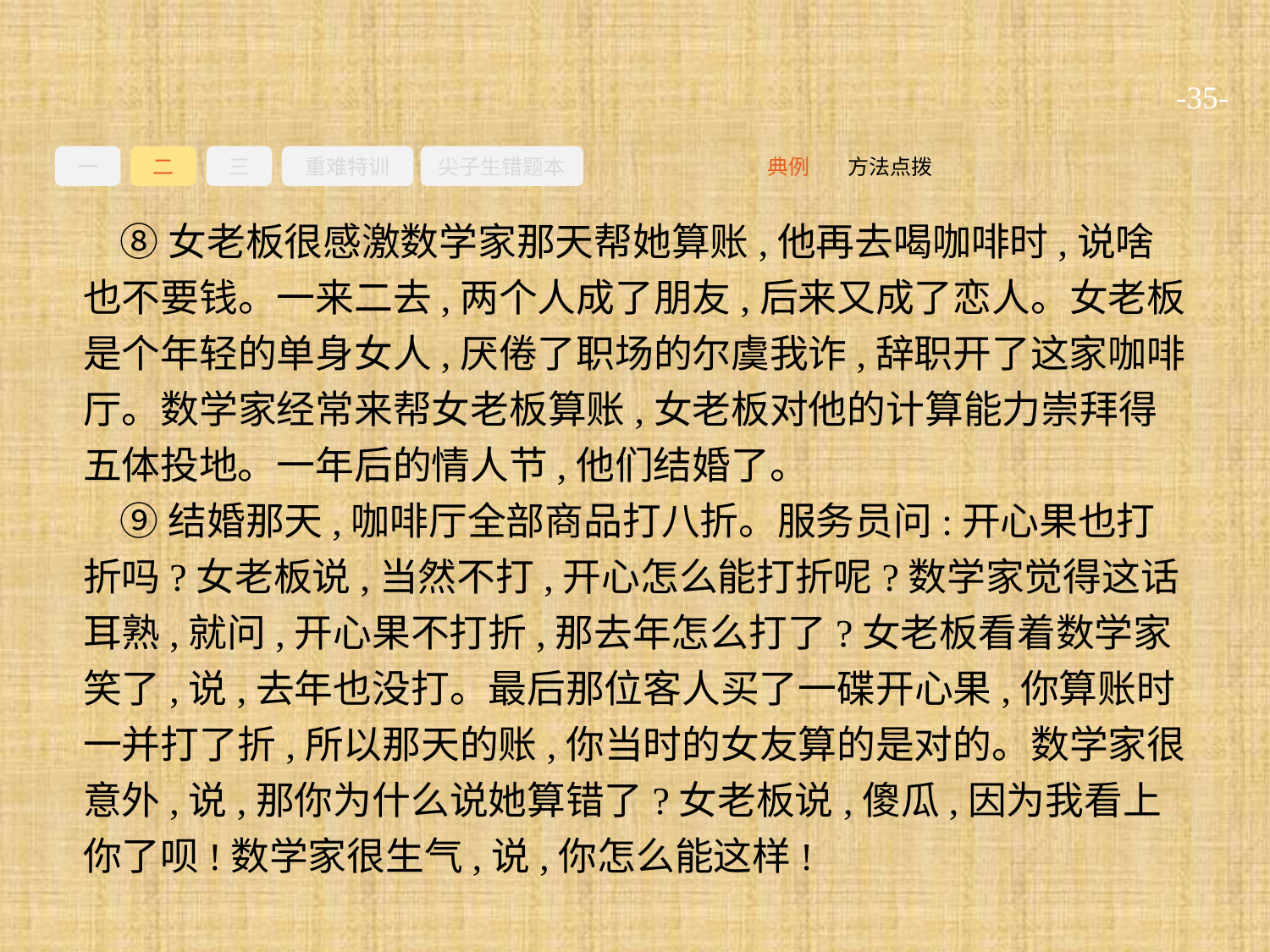

-35-
一
二
三
重难特训
尖子生错题本
方法点拨
典例
⑧女老板很感激数学家那天帮她算账,他再去喝咖啡时,说啥也不要钱。一来二去,两个人成了朋友,后来又成了恋人。女老板是个年轻的单身女人,厌倦了职场的尔虞我诈,辞职开了这家咖啡厅。数学家经常来帮女老板算账,女老板对他的计算能力崇拜得五体投地。一年后的情人节,他们结婚了。
⑨结婚那天,咖啡厅全部商品打八折。服务员问:开心果也打折吗?女老板说,当然不打,开心怎么能打折呢?数学家觉得这话耳熟,就问,开心果不打折,那去年怎么打了?女老板看着数学家笑了,说,去年也没打。最后那位客人买了一碟开心果,你算账时一并打了折,所以那天的账,你当时的女友算的是对的。数学家很意外,说,那你为什么说她算错了?女老板说,傻瓜,因为我看上你了呗!数学家很生气,说,你怎么能这样!